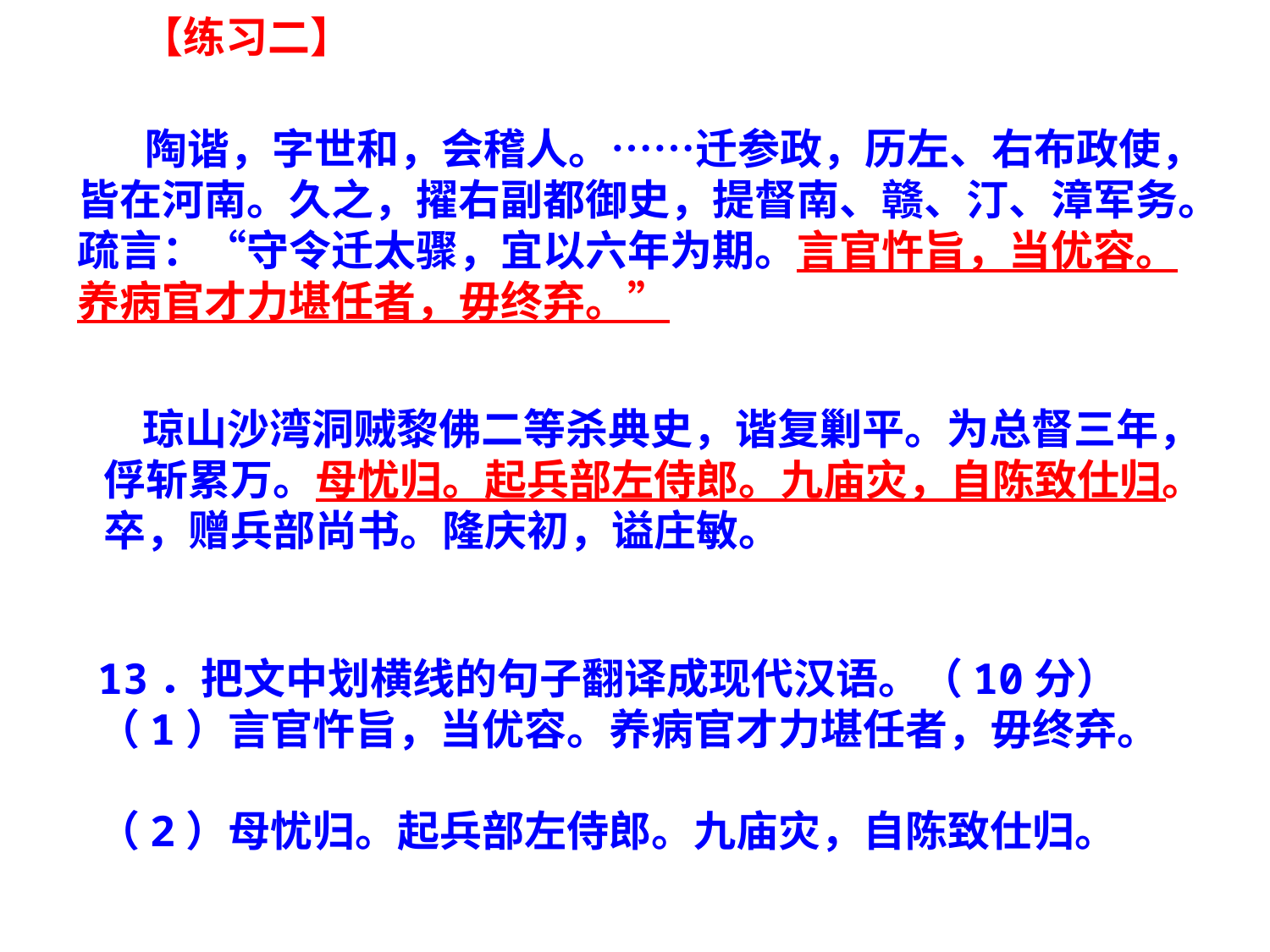

【练习二】
      陶谐，字世和，会稽人。……迁参政，历左、右布政使，皆在河南。久之，擢右副都御史，提督南、赣、汀、漳军务。疏言：“守令迁太骤，宜以六年为期。言官忤旨，当优容。养病官才力堪任者，毋终弃。”
   琼山沙湾洞贼黎佛二等杀典史，谐复剿平。为总督三年，俘斩累万。母忧归。起兵部左侍郎。九庙灾，自陈致仕归。卒，赠兵部尚书。隆庆初，谥庄敏。
13．把文中划横线的句子翻译成现代汉语。（10分）
（1）言官忤旨，当优容。养病官才力堪任者，毋终弃。

（2）母忧归。起兵部左侍郎。九庙灾，自陈致仕归。